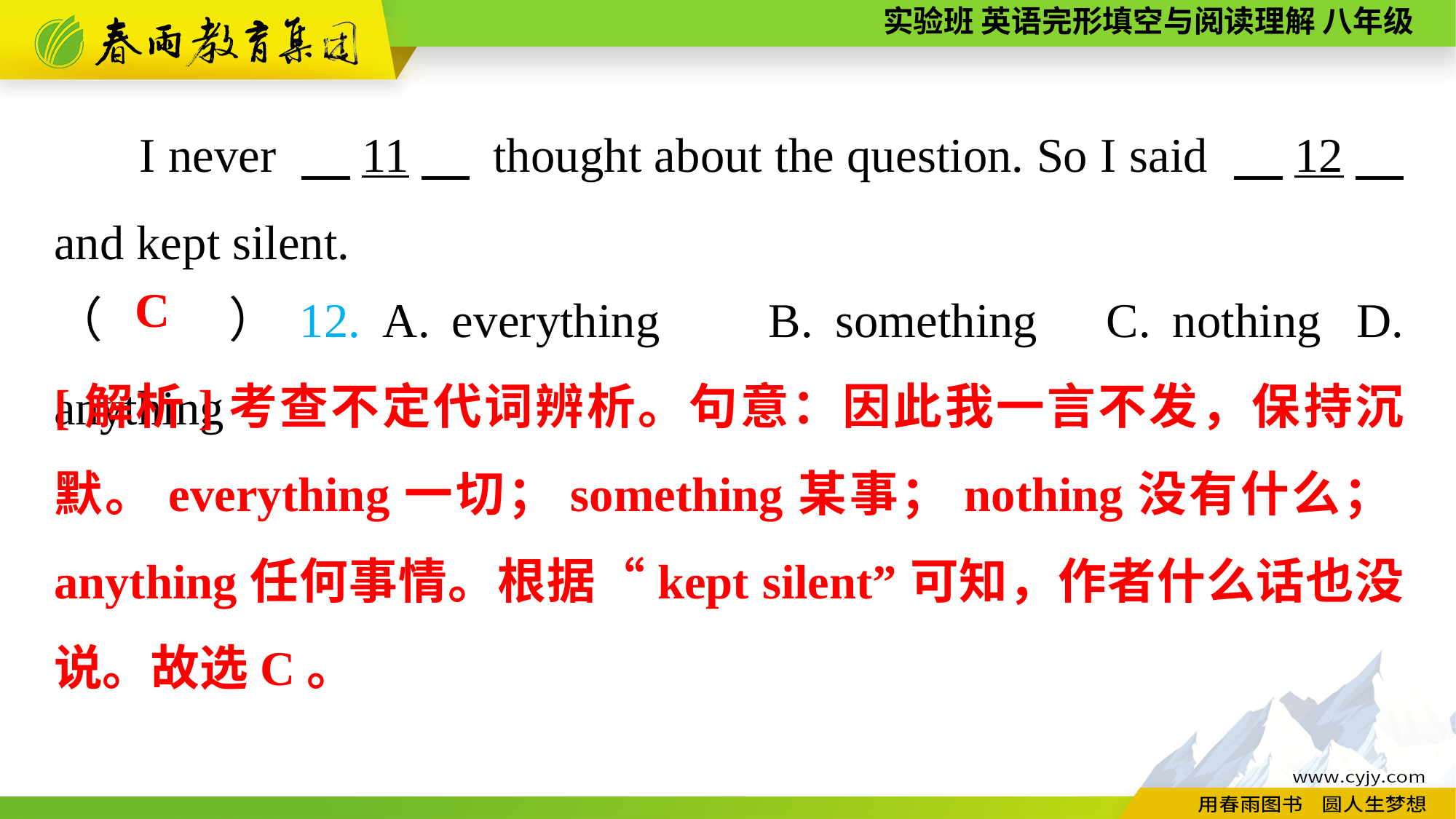

I never 　11　 thought about the question. So I said 　12　 and kept silent.
（　　）12. A. everything	B. something	C. nothing	 D. anything
C
[解析]考查不定代词辨析。句意：因此我一言不发，保持沉默。everything一切；something某事；nothing没有什么；anything任何事情。根据“kept silent”可知，作者什么话也没说。故选C。